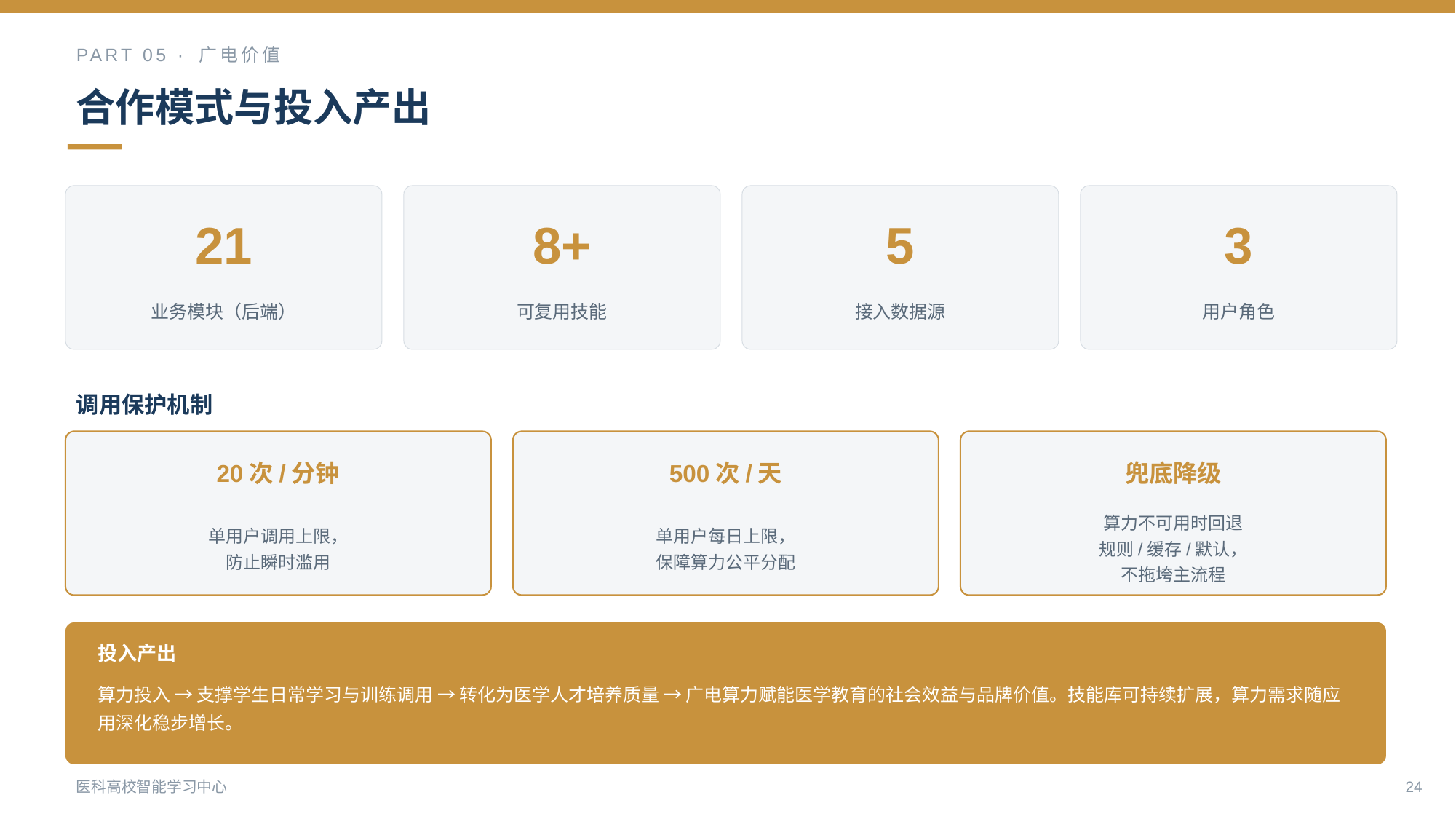

PART 05 · 广电价值
合作模式与投入产出

21
8+
5
3
业务模块（后端）
可复用技能
接入数据源
用户角色
调用保护机制

20次/分钟
500次/天
兜底降级
单用户调用上限，
防止瞬时滥用
单用户每日上限，
保障算力公平分配
算力不可用时回退
规则/缓存/默认，
不拖垮主流程

投入产出
算力投入 → 支撑学生日常学习与训练调用 → 转化为医学人才培养质量 → 广电算力赋能医学教育的社会效益与品牌价值。技能库可持续扩展，算力需求随应用深化稳步增长。
医科高校智能学习中心
24